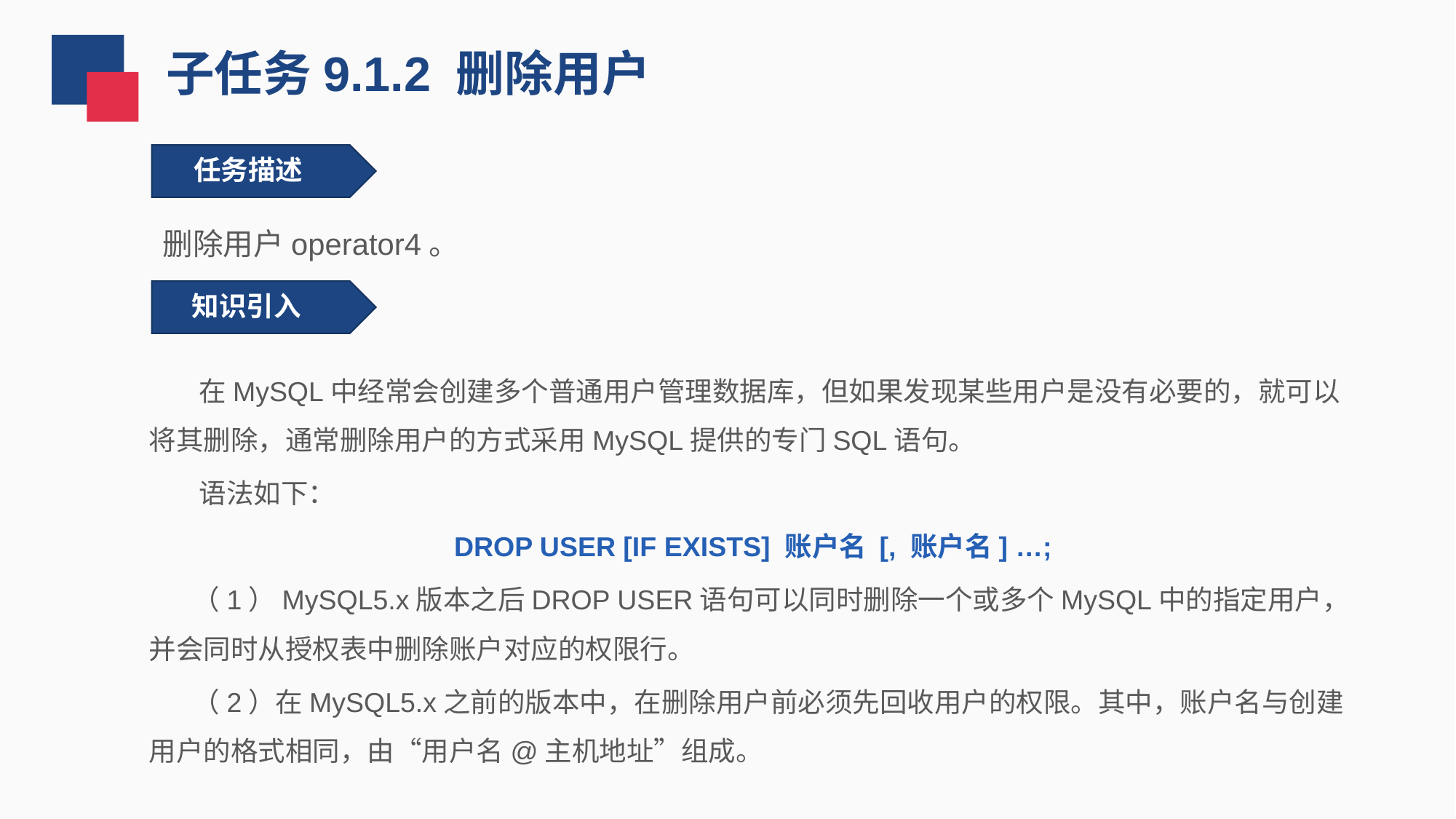

子任务9.1.2 删除用户

    任务描述
删除用户operator4。

知识引入
       在MySQL中经常会创建多个普通用户管理数据库，但如果发现某些用户是没有必要的，就可以将其删除，通常删除用户的方式采用MySQL提供的专门SQL语句。
       语法如下：
DROP USER [IF EXISTS] 账户名 [, 账户名] …;
      （1）MySQL5.x版本之后DROP USER语句可以同时删除一个或多个MySQL中的指定用户，并会同时从授权表中删除账户对应的权限行。
      （2）在MySQL5.x之前的版本中，在删除用户前必须先回收用户的权限。其中，账户名与创建用户的格式相同，由“用户名@主机地址”组成。